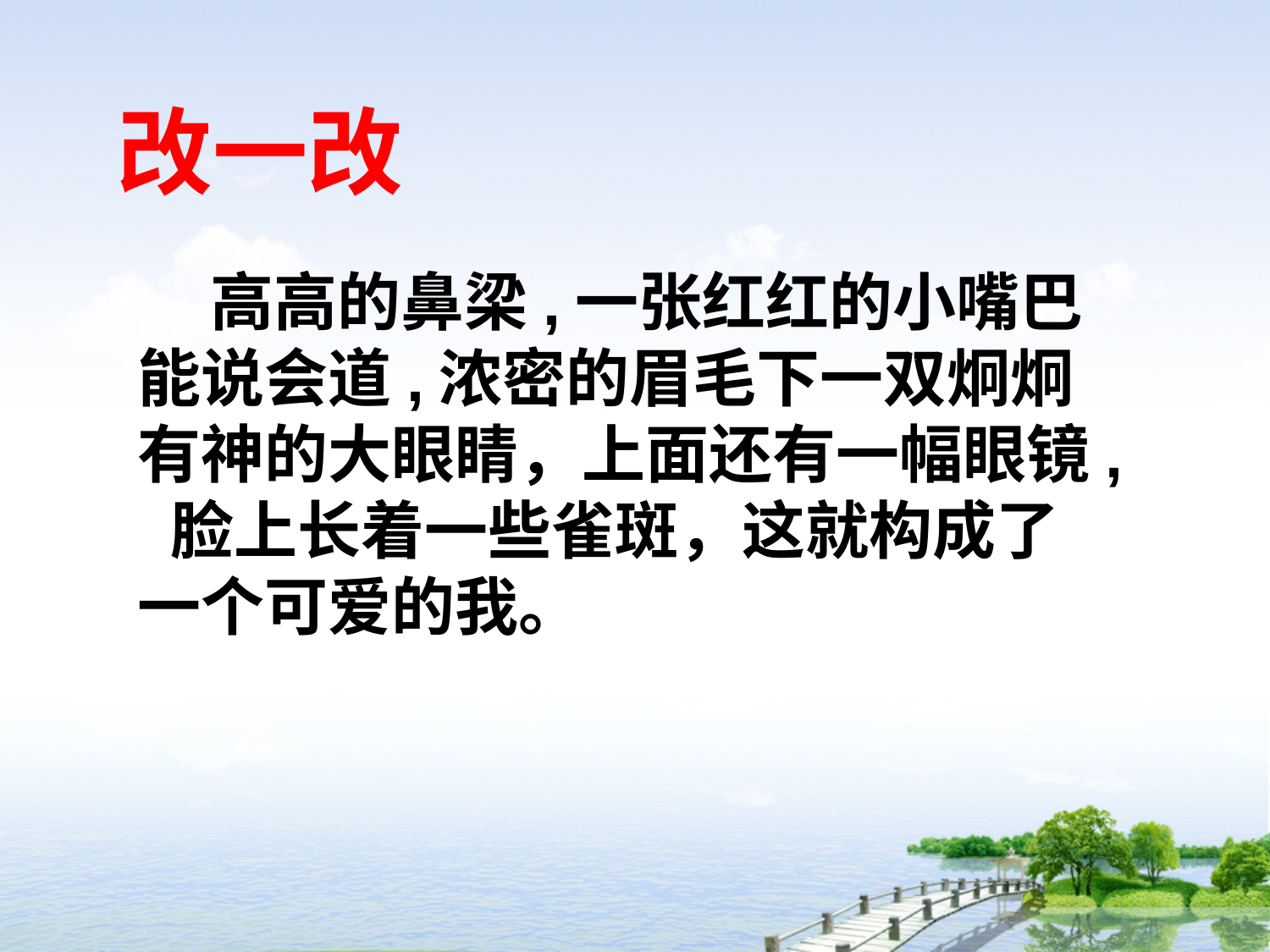

改一改
    高高的鼻梁,一张红红的小嘴巴能说会道,浓密的眉毛下一双炯炯有神的大眼睛，上面还有一幅眼镜, 脸上长着一些雀斑，这就构成了一个可爱的我。